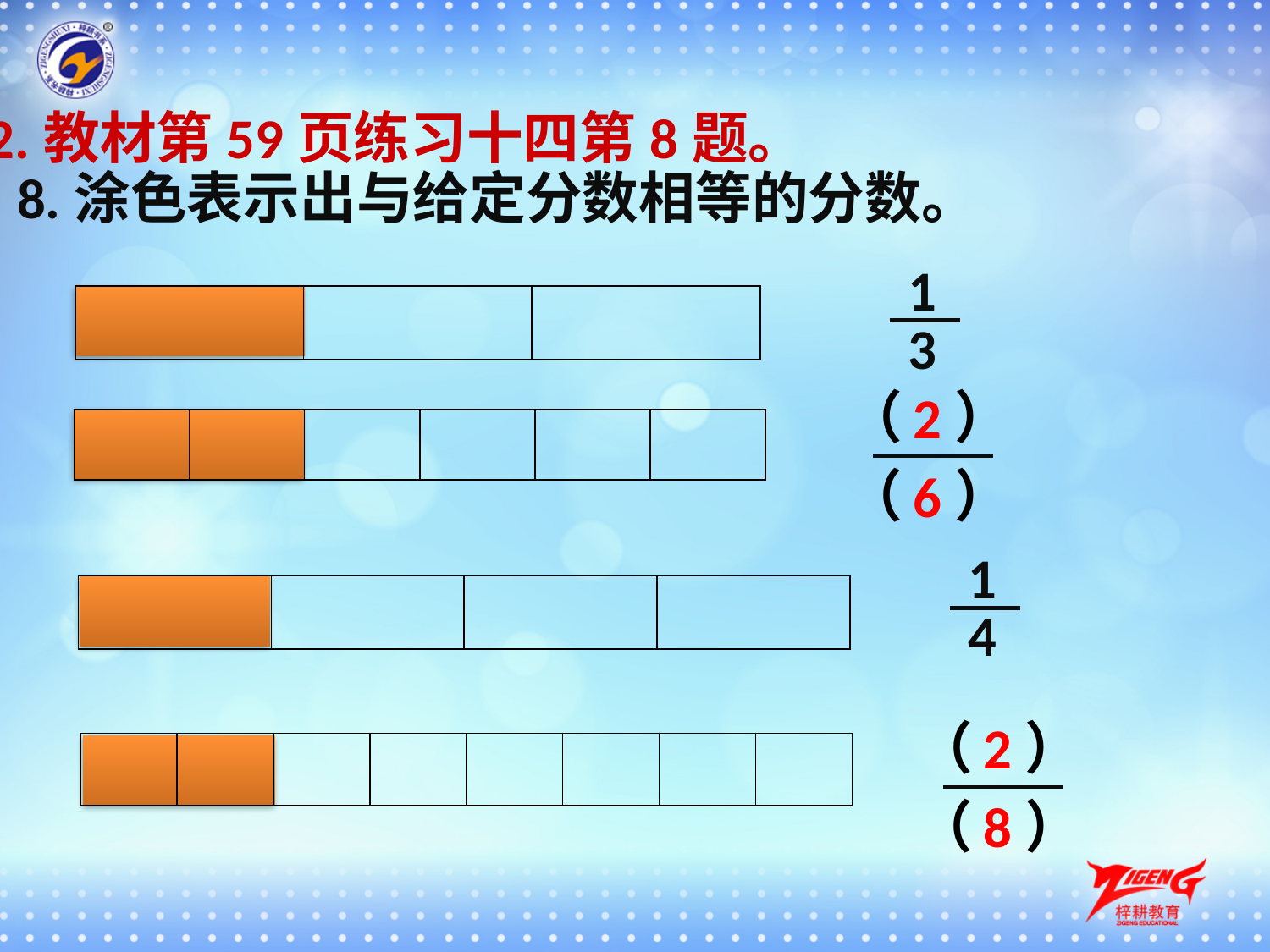

2.教材第59页练习十四第8题。
8.涂色表示出与给定分数相等的分数。
1

|  |  |  |
| --- | --- | --- |
3
（    ）
2

|  |  |  |  |  |  |
| --- | --- | --- | --- | --- | --- |
（    ）
6
1
|  |  |  |  |
| --- | --- | --- | --- |

4
（    ）
2
|  |  |  |  |  |  |  |  |
| --- | --- | --- | --- | --- | --- | --- | --- |

（    ）
8